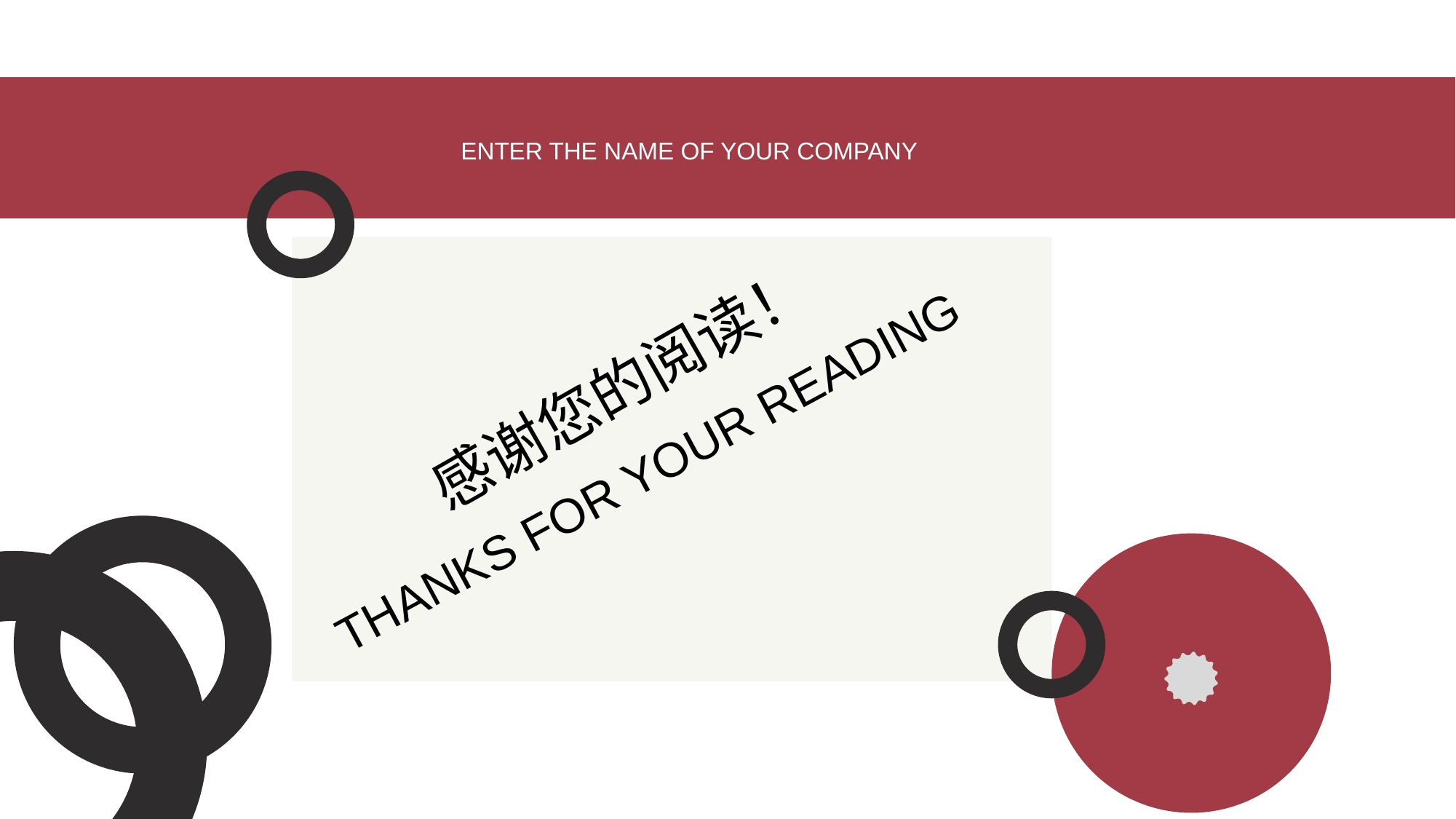

ENTER THE NAME OF YOUR COMPANY

感谢您的阅读！
THANKS FOR YOUR READING